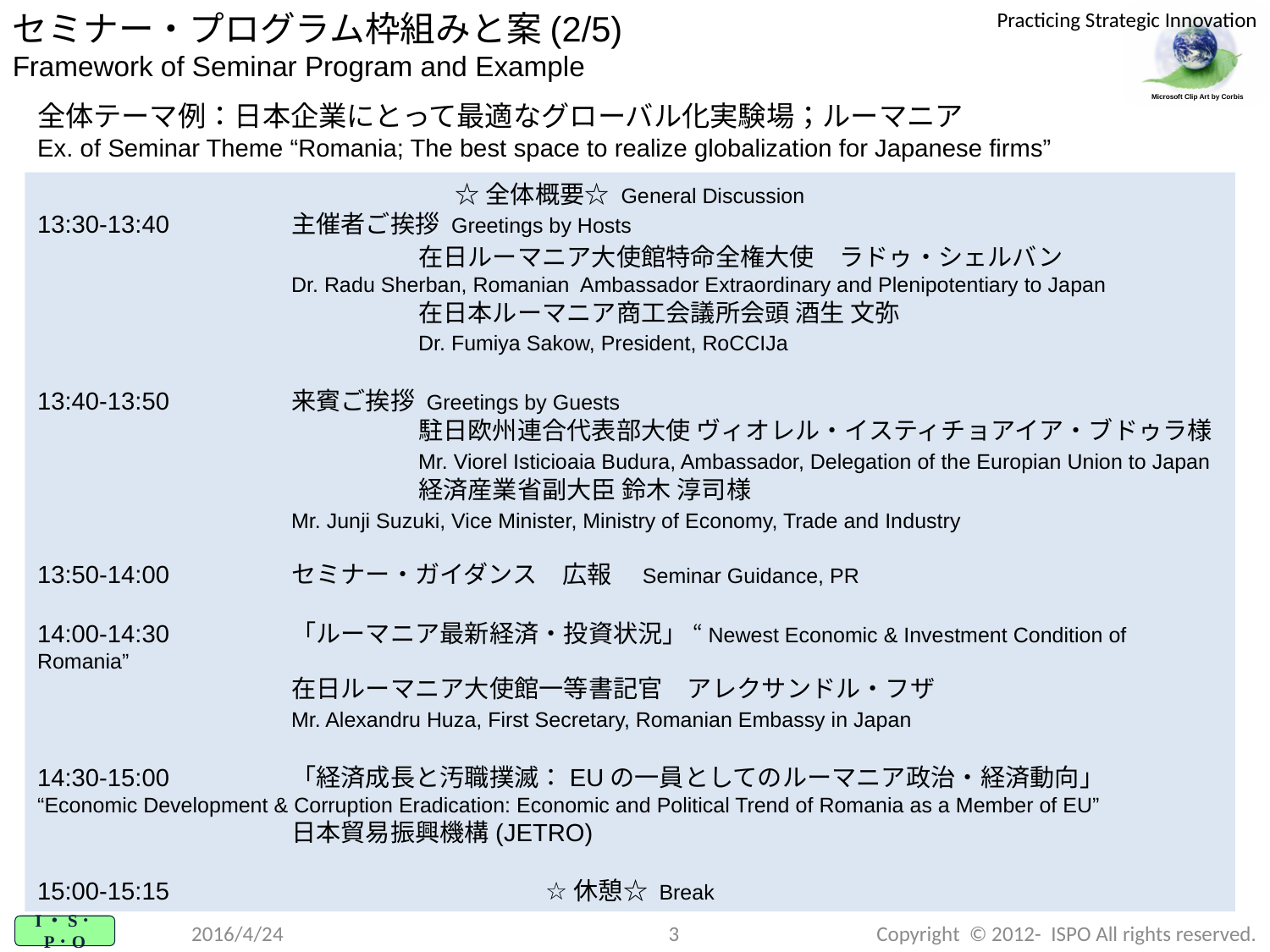

セミナー・プログラム枠組みと案(2/5)
Framework of Seminar Program and Example
全体テーマ例：日本企業にとって最適なグローバル化実験場；ルーマニア
Ex. of Seminar Theme “Romania; The best space to realize globalization for Japanese firms”
☆全体概要☆ General Discussion
13:30-13:40	主催者ご挨拶 Greetings by Hosts
			在日ルーマニア大使館特命全権大使　ラドゥ・シェルバン
		Dr. Radu Sherban, Romanian  Ambassador Extraordinary and Plenipotentiary to Japan
			在日本ルーマニア商工会議所会頭 酒生 文弥
			Dr. Fumiya Sakow, President, RoCCIJa

13:40-13:50	来賓ご挨拶 Greetings by Guests
			駐日欧州連合代表部大使 ヴィオレル・イスティチョアイア・ブドゥラ様　			Mr. Viorel Isticioaia Budura, Ambassador, Delegation of the Europian Union to Japan
			経済産業省副大臣 鈴木 淳司様
		Mr. Junji Suzuki, Vice Minister, Ministry of Economy, Trade and Industry

13:50-14:00	セミナー・ガイダンス　広報　Seminar Guidance, PR

14:00-14:30	「ルーマニア最新経済・投資状況」 “Newest Economic & Investment Condition of Romania”
		在日ルーマニア大使館一等書記官　アレクサンドル・フザ
		Mr. Alexandru Huza, First Secretary, Romanian Embassy in Japan

14:30-15:00	「経済成長と汚職撲滅：EUの一員としてのルーマニア政治・経済動向」
“Economic Development & Corruption Eradication: Economic and Political Trend of Romania as a Member of EU”
		日本貿易振興機構(JETRO)

15:00-15:15			☆休憩☆ Break
2016/4/24
3
Copyright  © 2012-  ISPO All rights reserved.